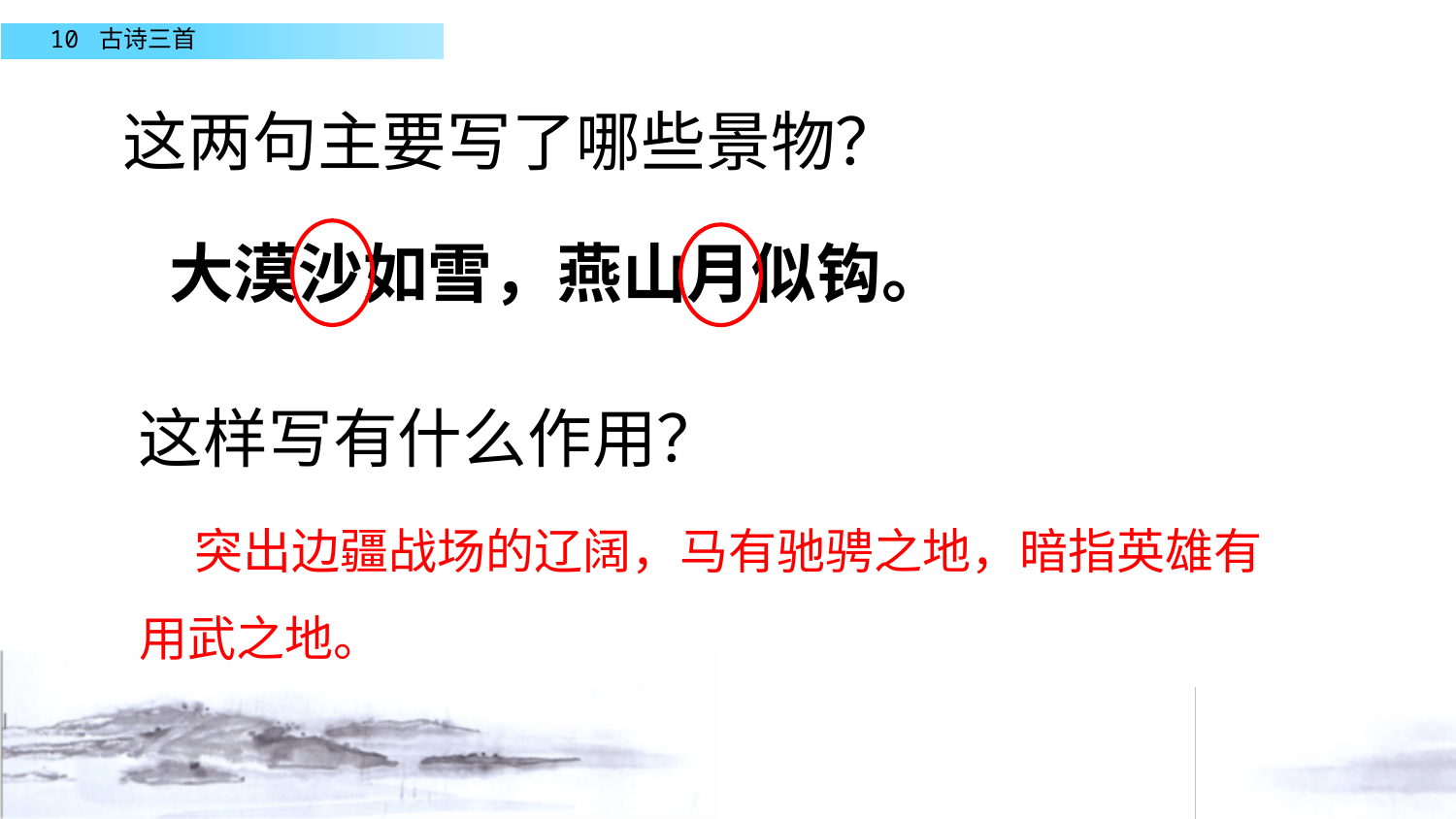

这两句主要写了哪些景物？

大漠沙如雪，燕山月似钩。
这样写有什么作用？
    突出边疆战场的辽阔，马有驰骋之地，暗指英雄有用武之地。